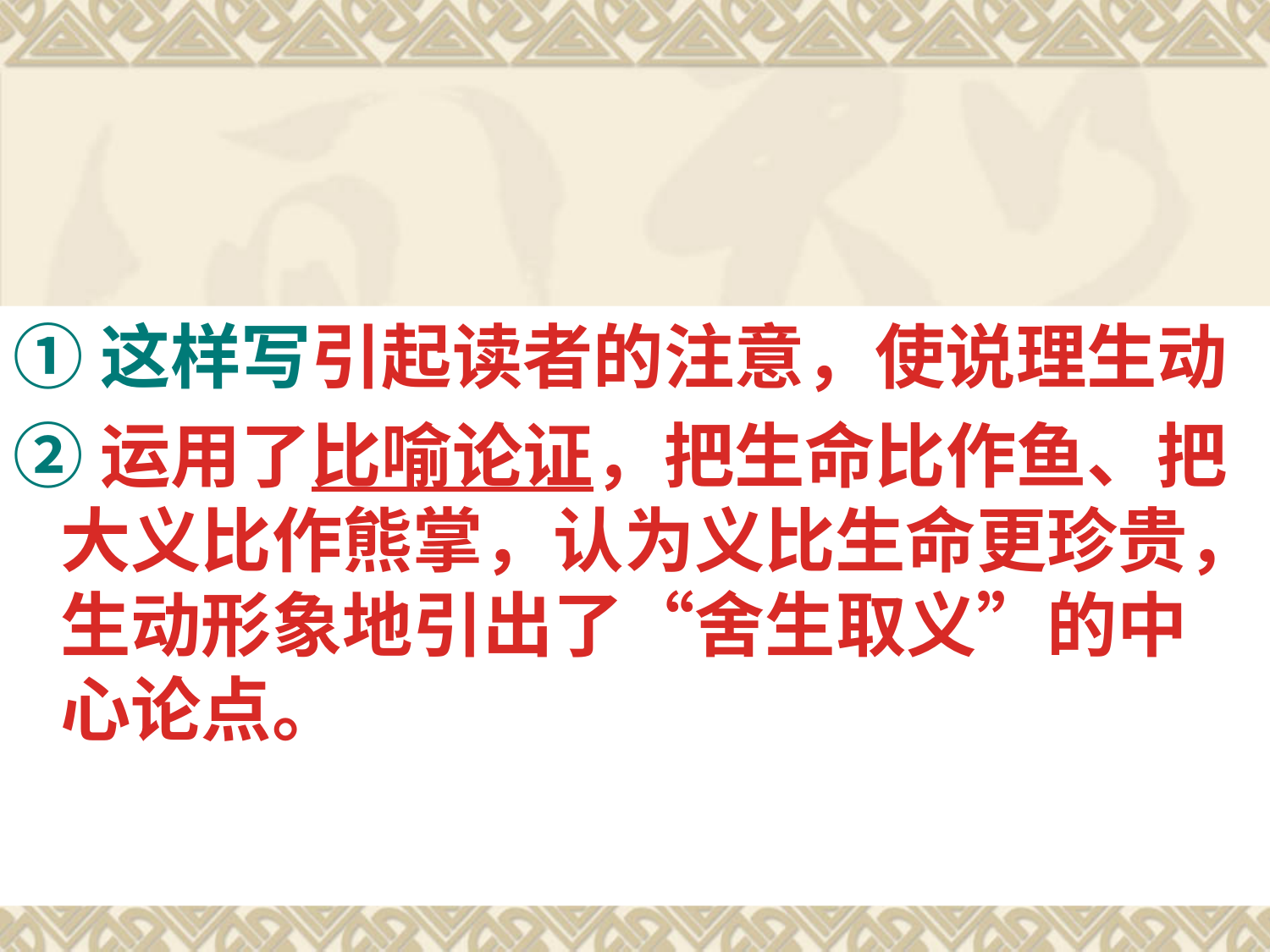

①这样写引起读者的注意，使说理生动
②运用了比喻论证，把生命比作鱼、把大义比作熊掌，认为义比生命更珍贵，生动形象地引出了“舍生取义”的中心论点。